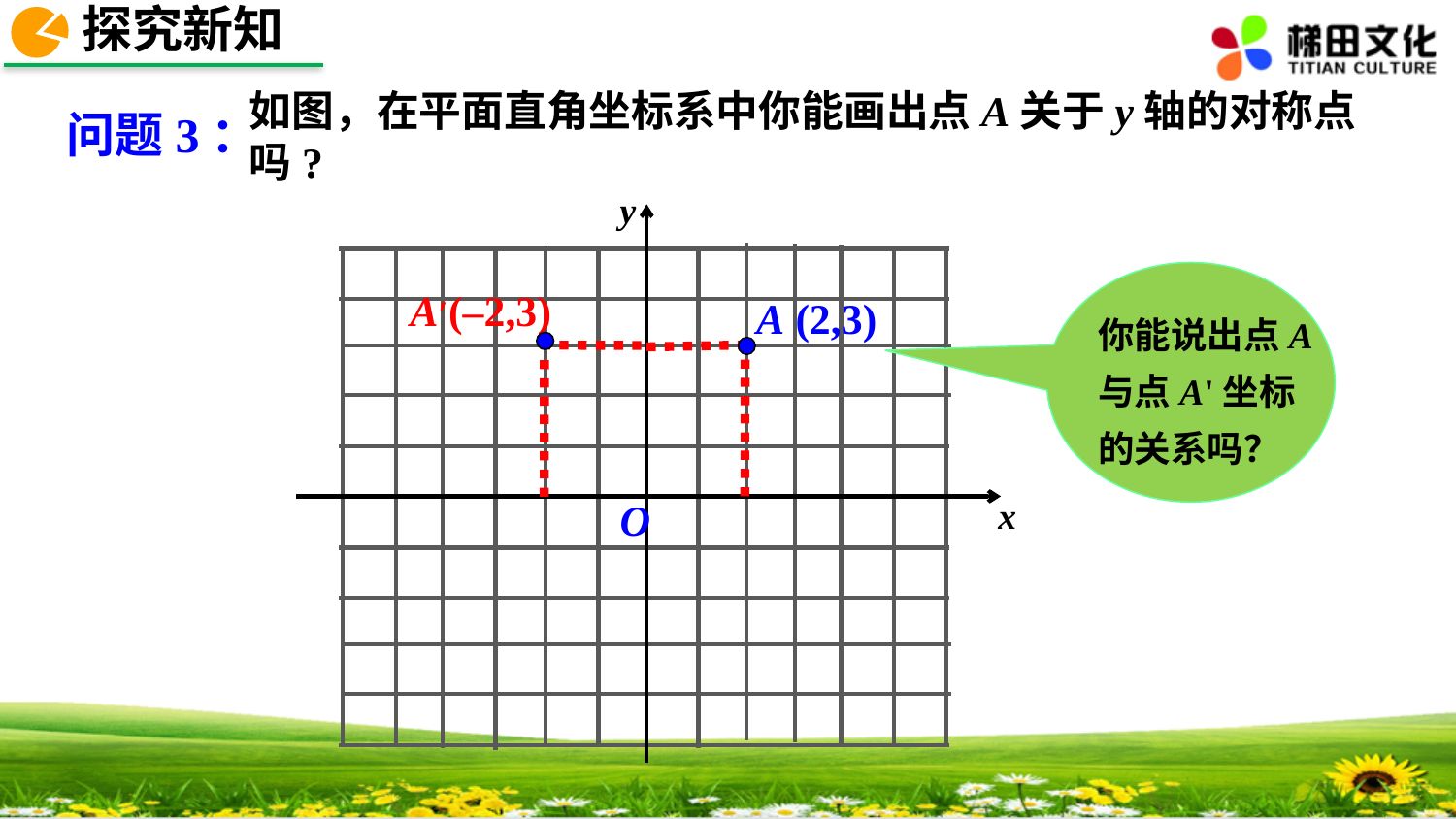

探究新知

如图，在平面直角坐标系中你能画出点A关于y轴的对称点吗?
问题3：
y
x
O

你能说出点A与点A'坐标的关系吗？
A′(–2,3)
A (2,3)